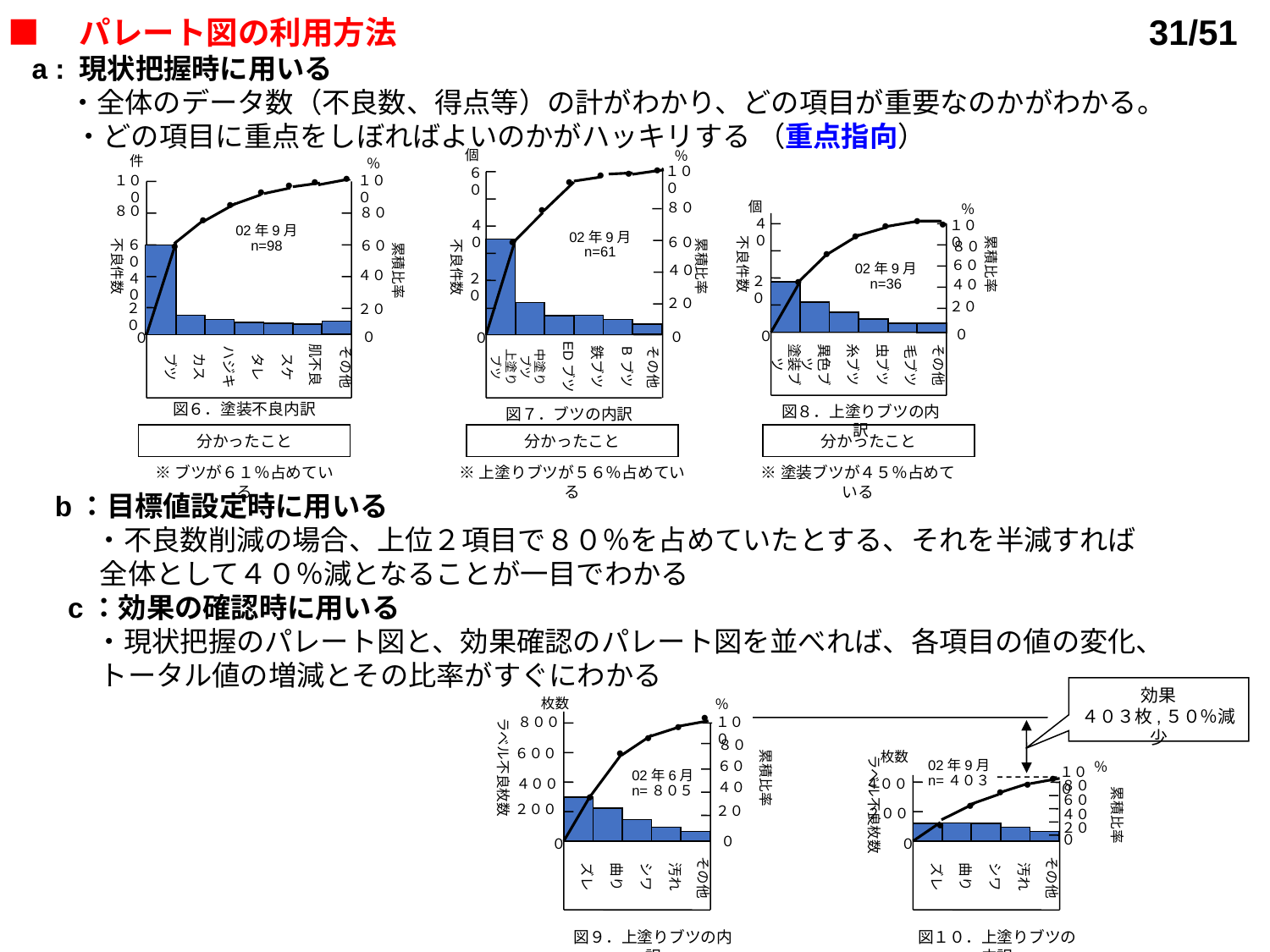

■　パレート図の利用方法
   a : 現状把握時に用いる
    　・全体のデータ数（不良数、得点等）の計がわかり、どの項目が重要なのかがわかる。
    　 ・どの項目に重点をしぼればよいのかがハッキリする （重点指向）
31/51
個
％
件
％
●
１００
６０
●
●
●
１００
１００
●
●

●

●

●
個
８０
％
●

８０
不良件数
累積比率
８０
不良件数

累積比率
不良件数
累積比率

●
●

４０
●
４０
１００
●

02年9月
n=98

●

02年9月
n=61

●
６０

６０
●
６０
８０

●

６０

４０
02年9月
n=36
４０
４０
２０
２０

●
４０

２０
２０
２０
２０

０
０

０
０

０
０

肌不良
塗装ブツ
異色ブツ
糸ブツ
虫ブツ
その他
毛ブツ
ブツ
カス
ハジキ
タレ
スケ
その他
上塗りブツ
中塗りブツ
EDブツ
鉄ブツ
Bブツ
その他

図６．塗装不良内訳
図８．上塗りブツの内訳

図７．ブツの内訳

分かったこと
分かったこと
分かったこと
※ブツが６１％占めている
※上塗りブツが５６％占めている
※塗装ブツが４５％占めている
b：目標値設定時に用いる
　  ・不良数削減の場合、上位２項目で８０％を占めていたとする、それを半減すれば
      全体として４０％減となることが一目でわかる
 c：効果の確認時に用いる
　  ・現状把握のパレート図と、効果確認のパレート図を並べれば、各項目の値の変化、
      トータル値の増減とその比率がすぐにわかる
効果
４０３枚,５０％減少
枚数
％
ラベル不良枚数
●
累積比率
８００
１００

●

●

８０
ラベル不良枚数

●
６００
枚数
累積比率

６０
02年9月
n=４０３
％

１００
02年6月
n=８０５
●
●
４００

４００
８０
４０

●

●

６０
●

２００

２０

２００
４０

●

２０

０
０

０
０

ズレ
曲り
シワ
汚れ
ズレ
曲り
シワ
汚れ
その他
その他

図９．上塗りブツの内訳
図１０．上塗りブツの内訳